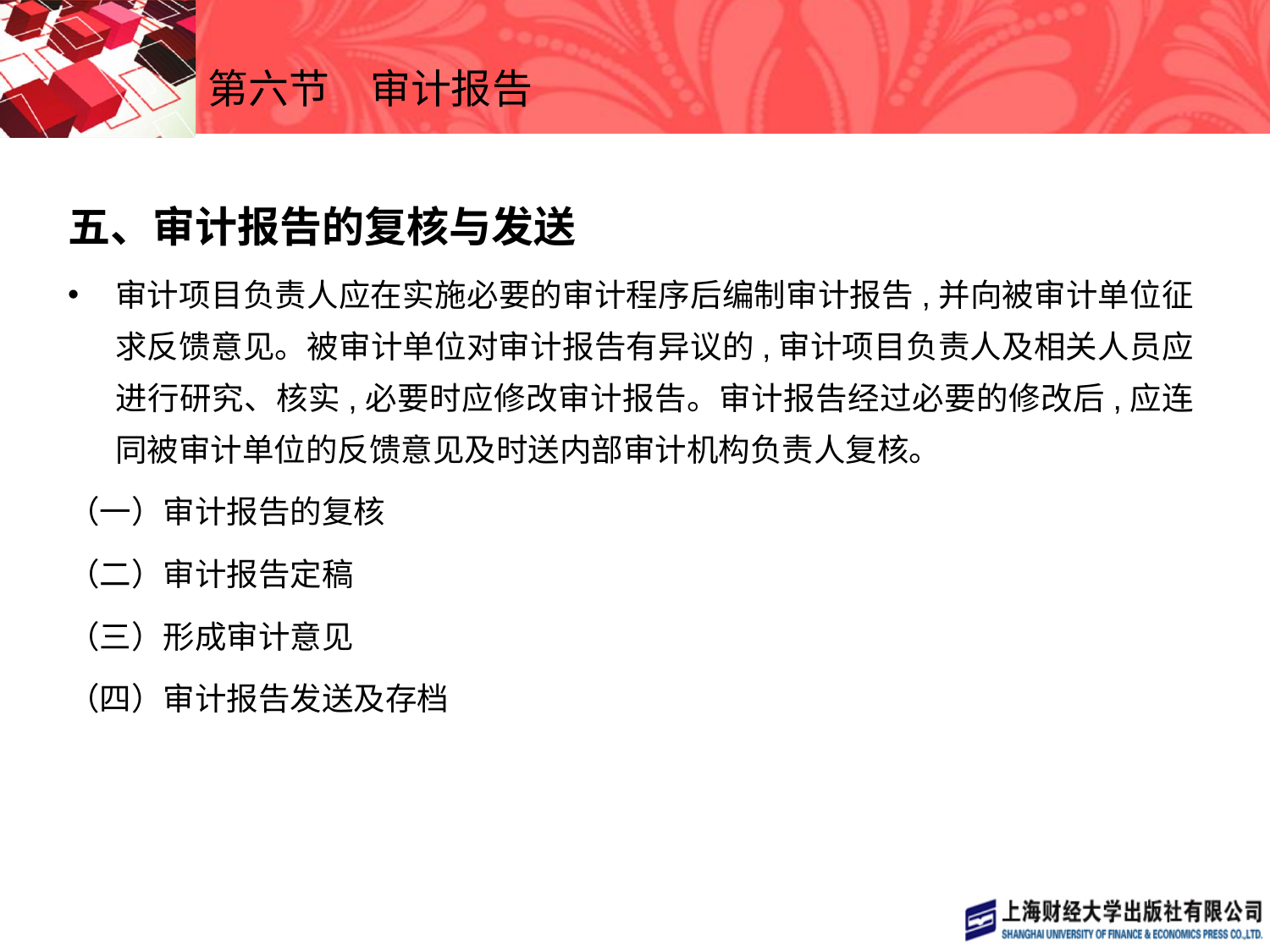

# 第六节　审计报告
五、审计报告的复核与发送
审计项目负责人应在实施必要的审计程序后编制审计报告,并向被审计单位征求反馈意见。被审计单位对审计报告有异议的,审计项目负责人及相关人员应进行研究、核实,必要时应修改审计报告。审计报告经过必要的修改后,应连同被审计单位的反馈意见及时送内部审计机构负责人复核。
（一）审计报告的复核
（二）审计报告定稿
（三）形成审计意见
（四）审计报告发送及存档